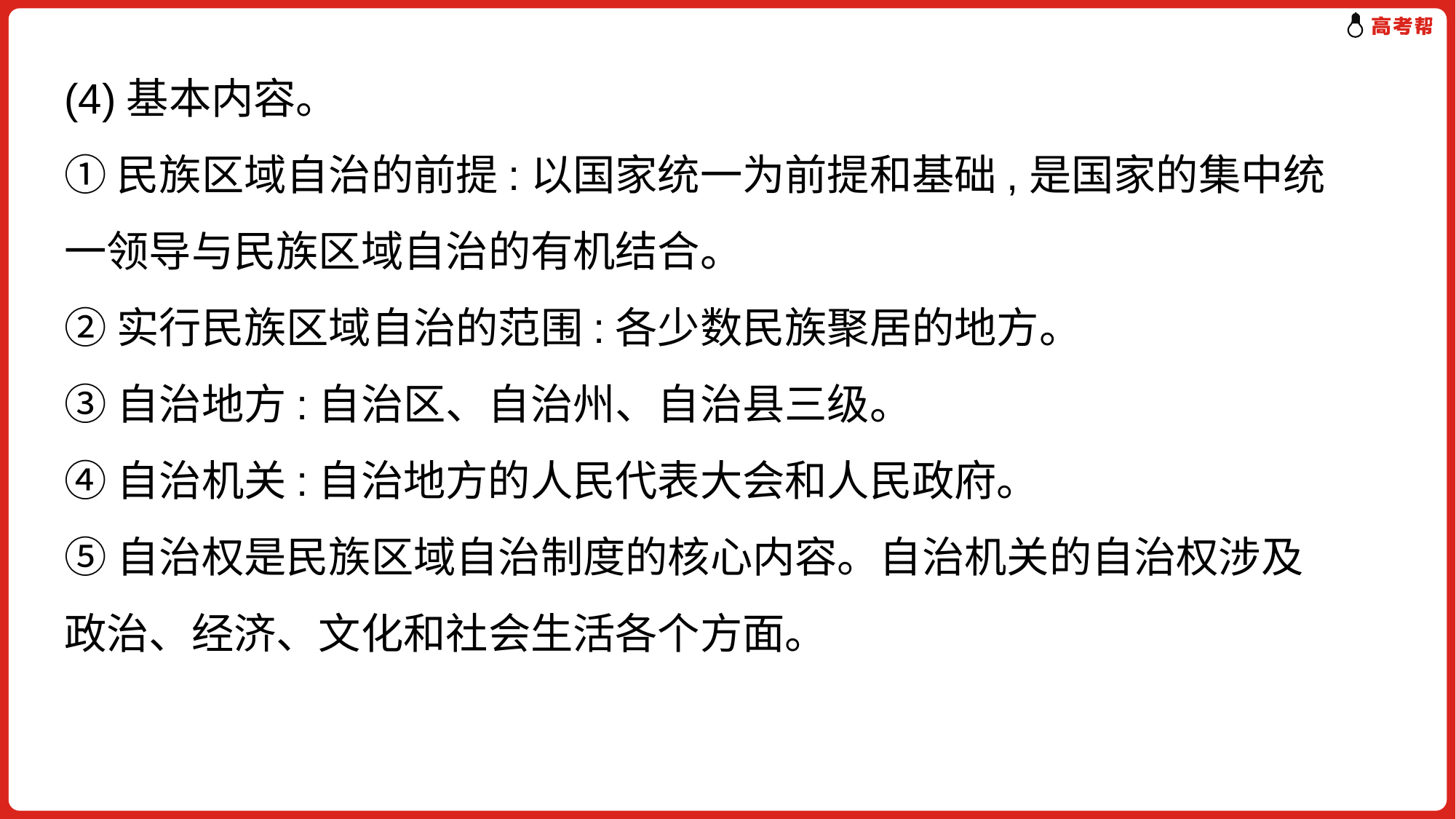

(4)基本内容。
①民族区域自治的前提:以国家统一为前提和基础,是国家的集中统一领导与民族区域自治的有机结合。
②实行民族区域自治的范围:各少数民族聚居的地方。
③自治地方:自治区、自治州、自治县三级。
④自治机关:自治地方的人民代表大会和人民政府。
⑤自治权是民族区域自治制度的核心内容。自治机关的自治权涉及政治、经济、文化和社会生活各个方面。